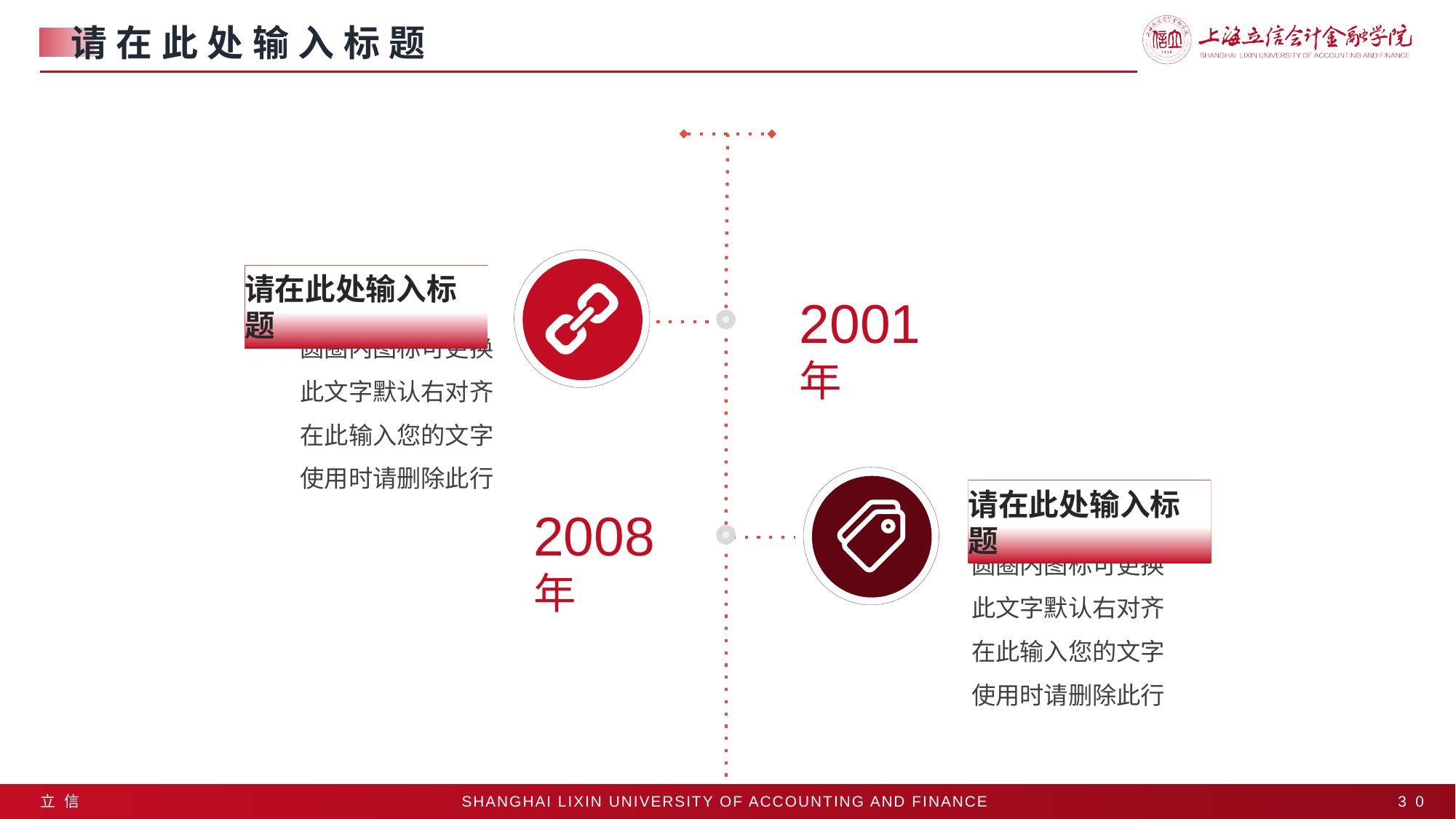

请在此处输入标题

请在此处输入标题
2001 年

圆圈内图标可更换
此文字默认右对齐
在此输入您的文字
使用时请删除此行

请在此处输入标题
2008 年

圆圈内图标可更换
此文字默认右对齐
在此输入您的文字
使用时请删除此行

30